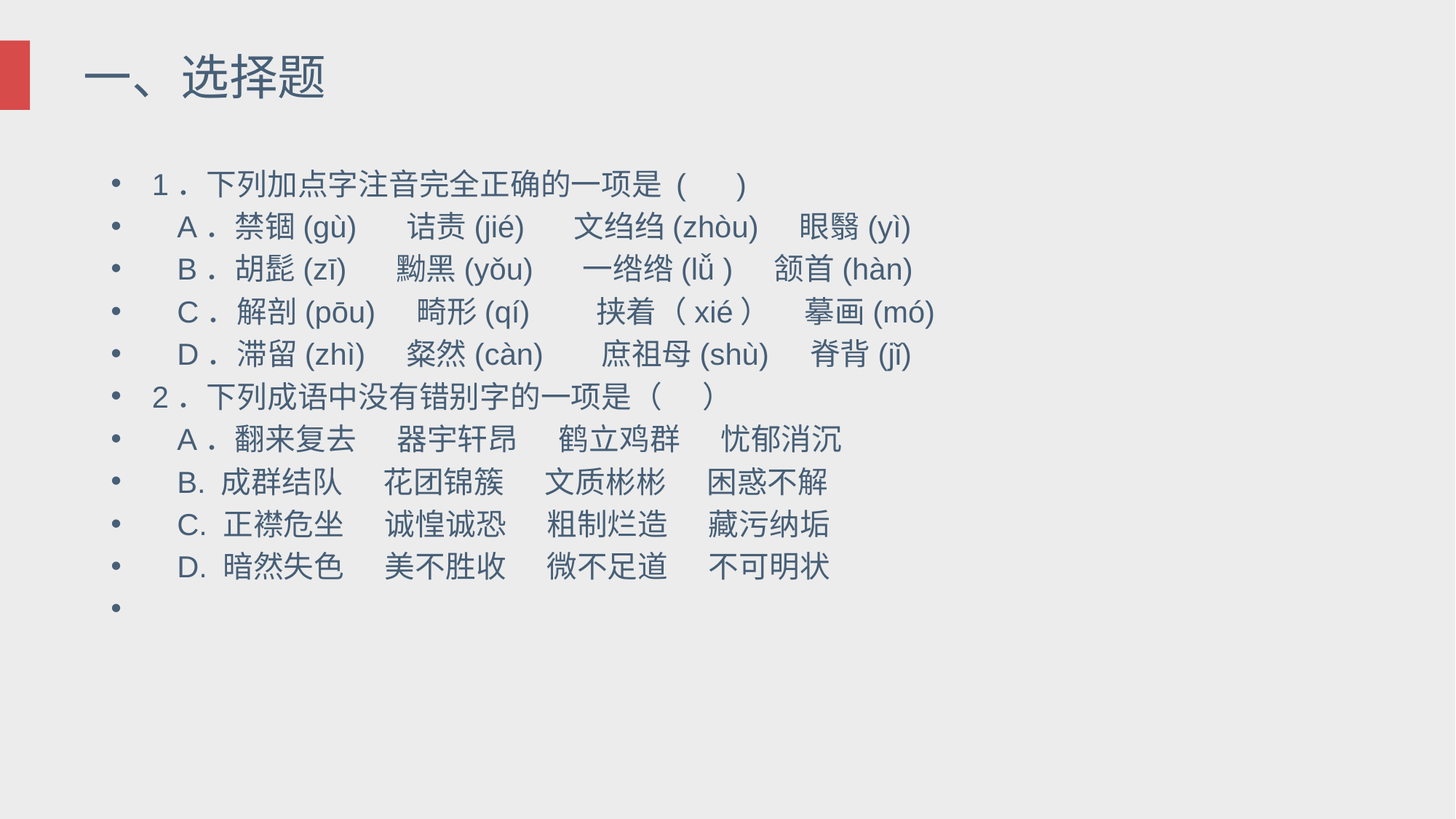

# 一、选择题
1．下列加点字注音完全正确的一项是 (      )
   A．禁锢(gù)     诘责(jié)     文绉绉(zhòu)    眼翳(yì)
   B．胡髭(zī)     黝黑(yǒu)     一绺绺(lǚ )    颔首(hàn)
   C．解剖(pōu)    畸形(qí)       挟着（xié）     摹画(mó)
   D．滞留(zhì)    粲然(càn)      庶祖母(shù)    脊背(jǐ)
2．下列成语中没有错别字的一项是（      ）
   A．翻来复去      器宇轩昂      鹤立鸡群      忧郁消沉
   B. 成群结队      花团锦簇      文质彬彬      困惑不解
   C. 正襟危坐      诚惶诚恐      粗制烂造      藏污纳垢
   D. 暗然失色      美不胜收      微不足道      不可明状